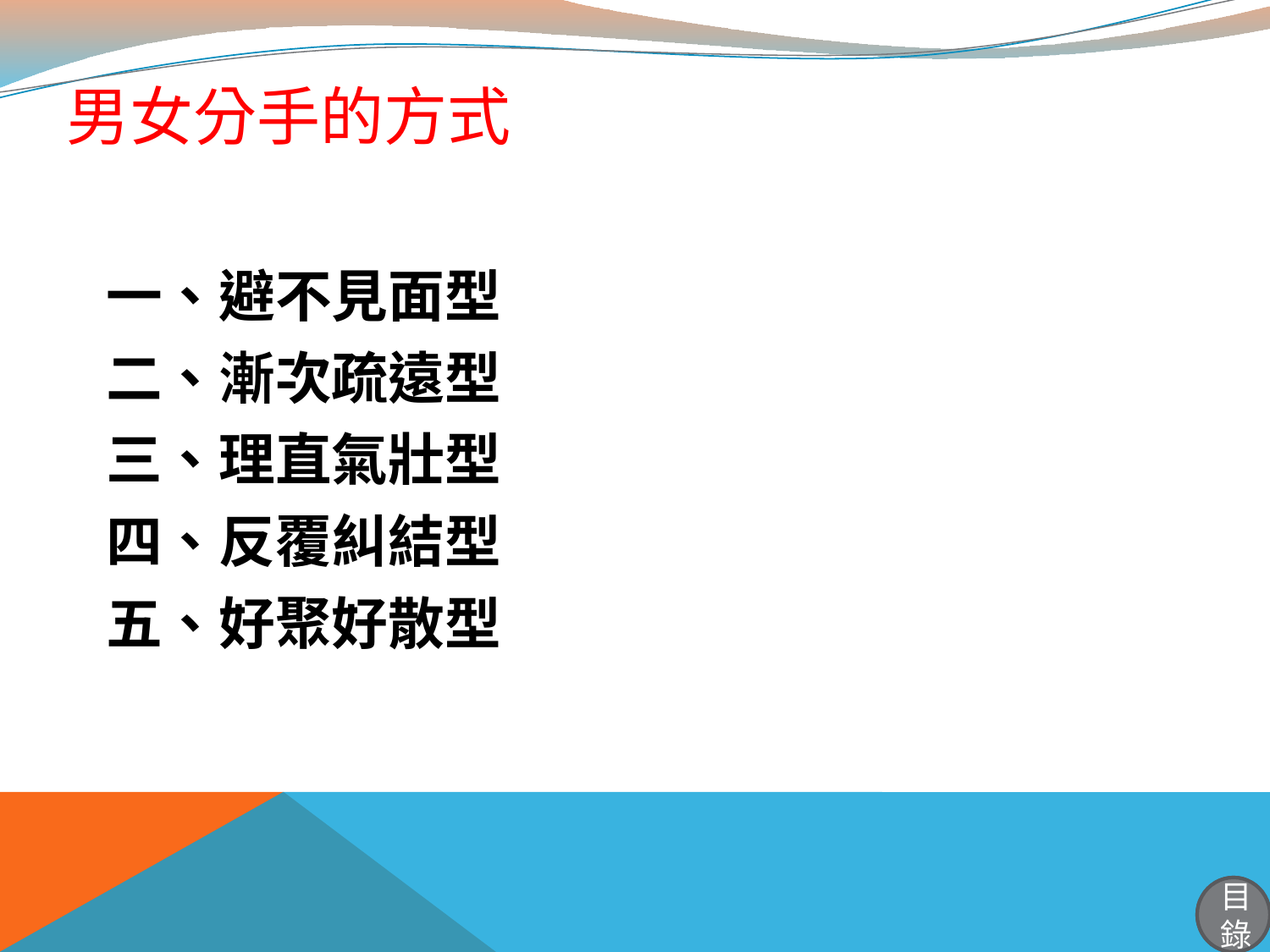

# 男女分手的方式
一、避不見面型
二、漸次疏遠型
三、理直氣壯型
四、反覆糾結型
五、好聚好散型